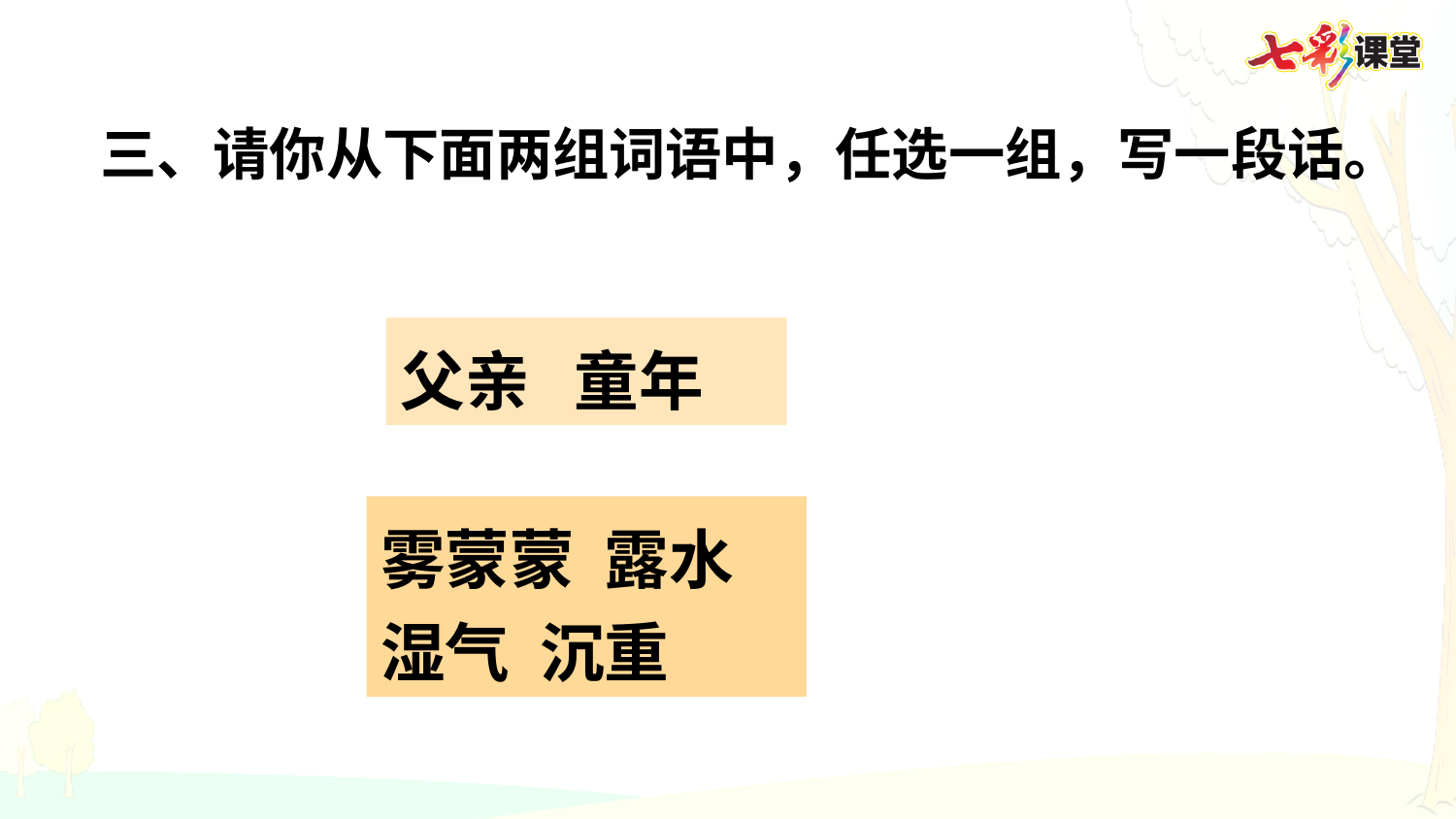

三、请你从下面两组词语中，任选一组，写一段话。
父亲   童年
雾蒙蒙  露水
湿气  沉重